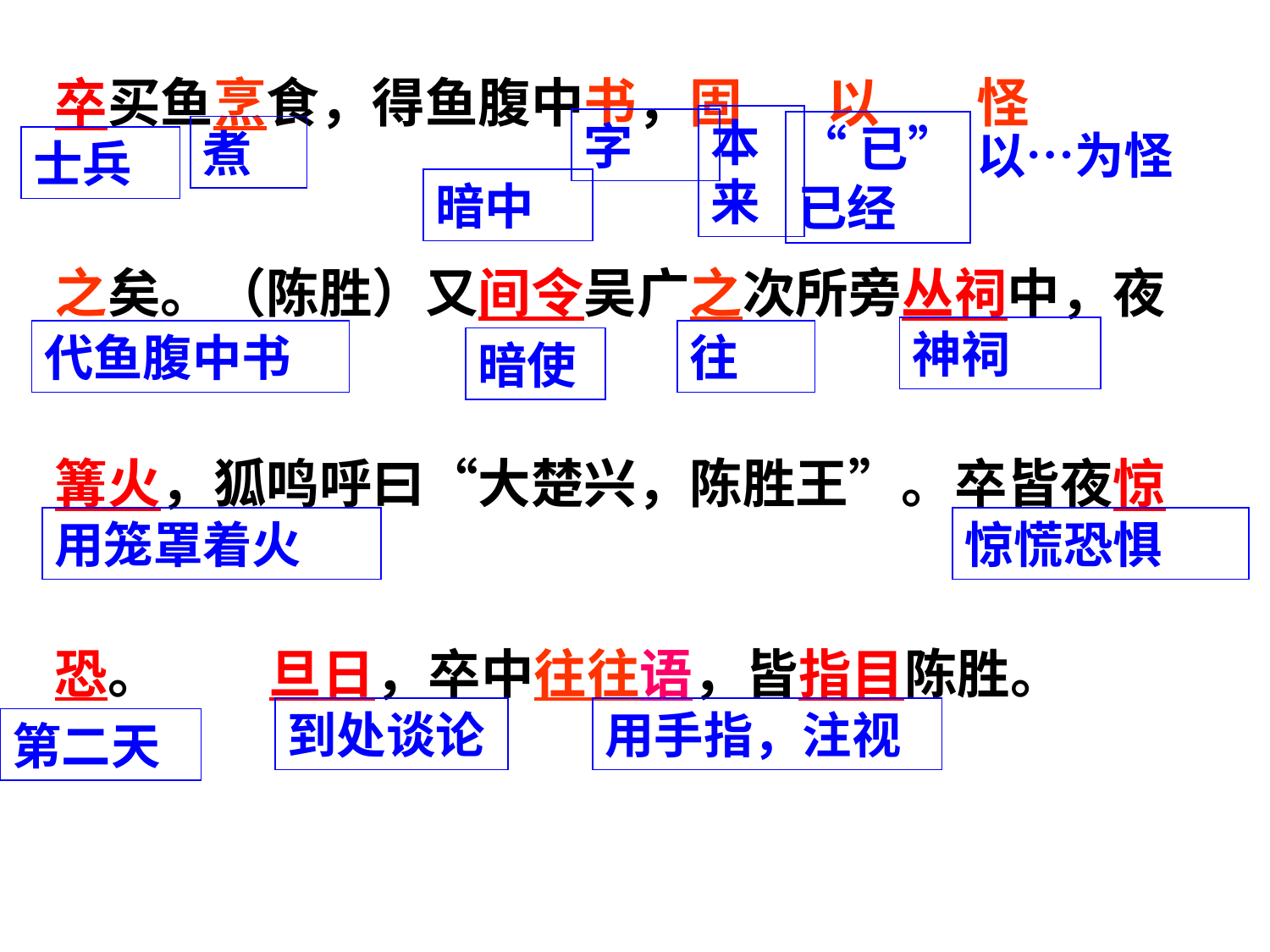

卒买鱼烹食，得鱼腹中书，固       以        怪         之矣。（陈胜）又间令吴广之次所旁丛祠中，夜篝火，狐鸣呼曰“大楚兴，陈胜王”。卒皆夜惊恐。         旦日，卒中往往语，皆指目陈胜。
本来
字
“已”
已经
煮
以…为怪
士兵
暗中
神祠
代鱼腹中书
往
暗使
用笼罩着火
惊慌恐惧
到处谈论
用手指，注视
第二天